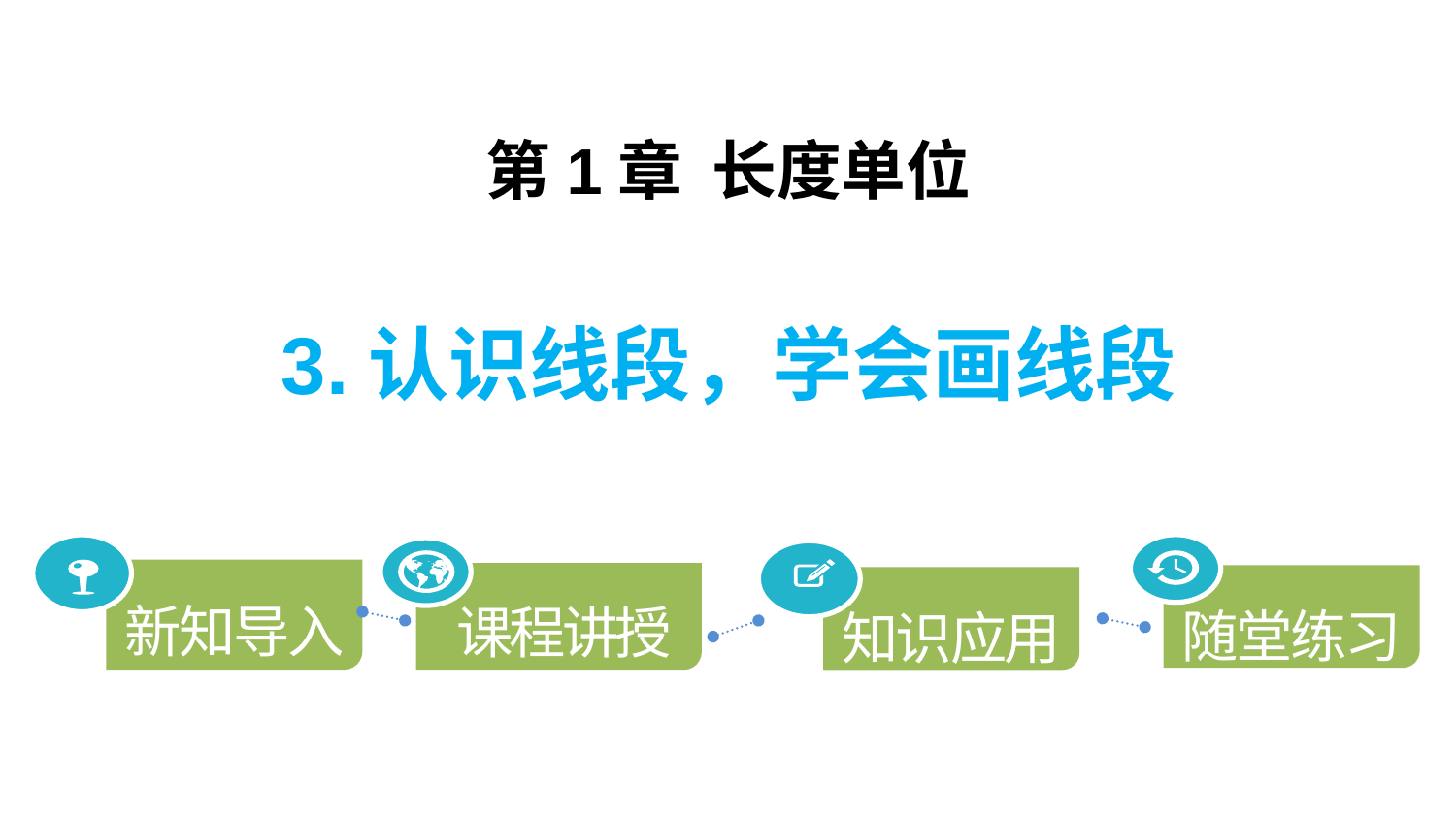

第1章  长度单位
3.认识线段，学会画线段

新知导入
课程讲授
随堂练习
知识应用